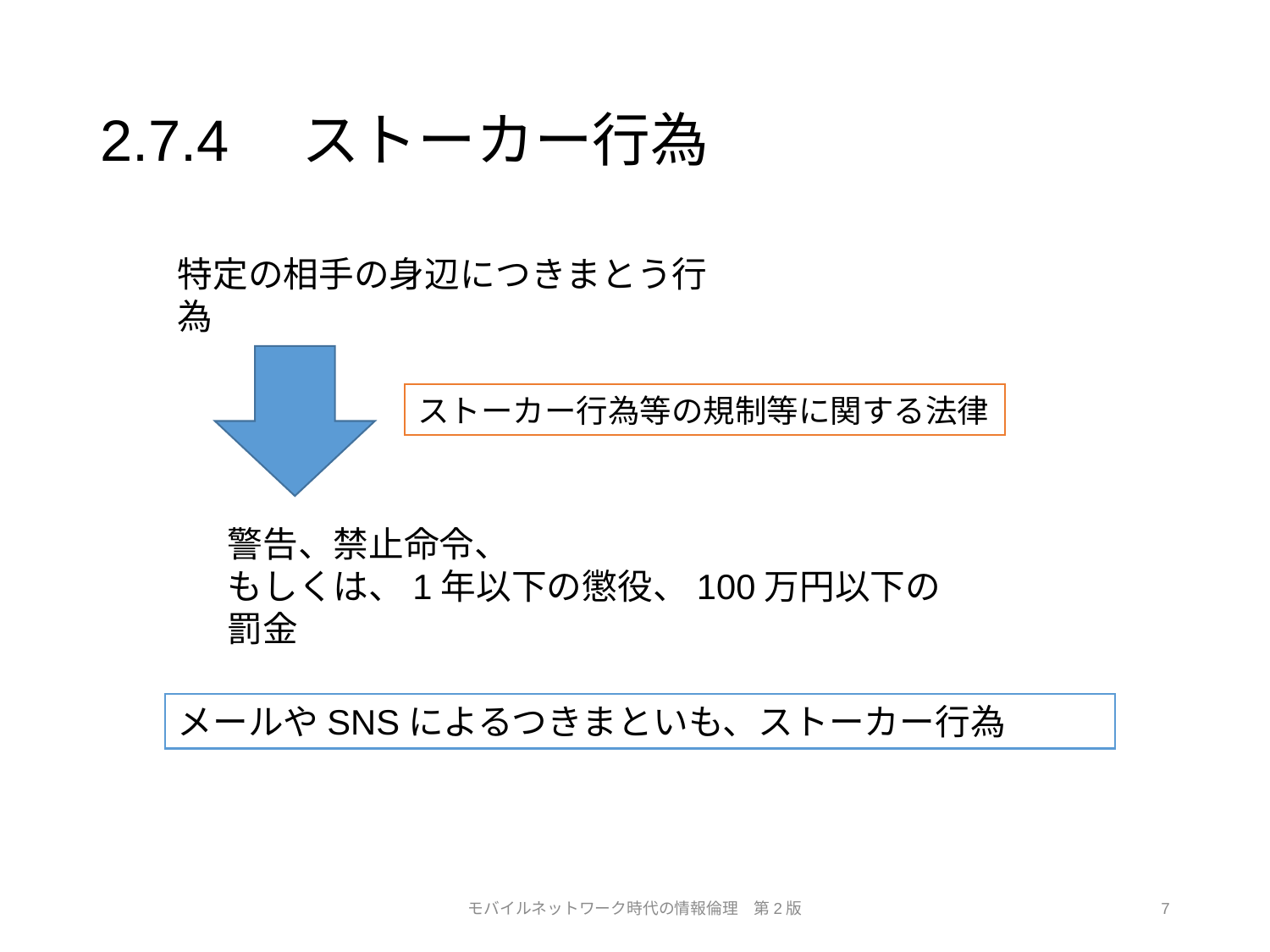

# 2.7.4　ストーカー行為
特定の相手の身辺につきまとう行為

ストーカー行為等の規制等に関する法律
警告、禁止命令、
もしくは、1年以下の懲役、100万円以下の罰金
メールやSNSによるつきまといも、ストーカー行為
モバイルネットワーク時代の情報倫理　第2版
7